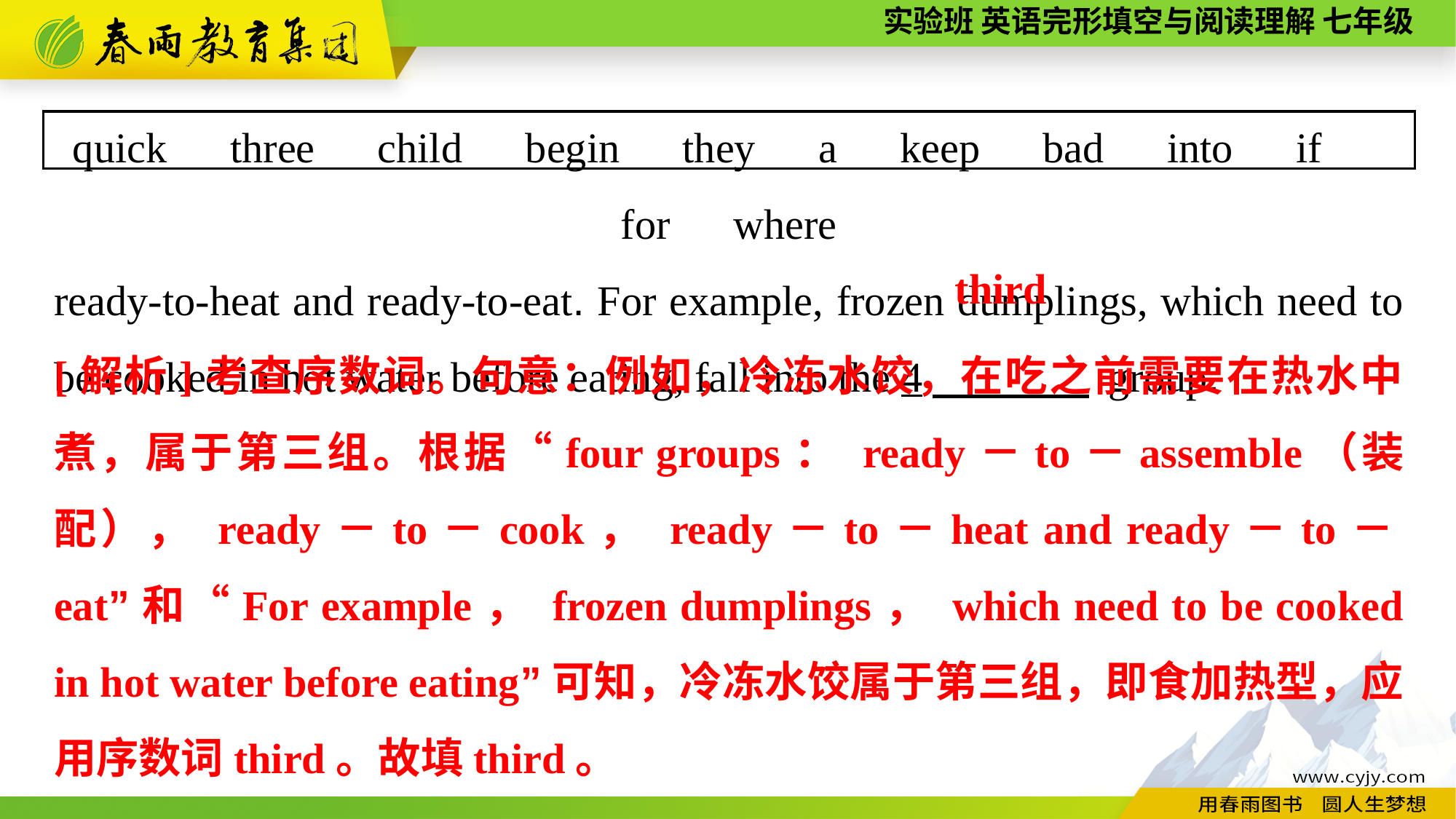

quick　three　child　begin　they　a　keep　bad　into　if　for　where
ready-to-heat and ready-to-eat. For example, frozen dumplings, which need to be cooked in hot water before eating, fall into the 4　             group.

third
[解析]考查序数词。句意：例如，冷冻水饺，在吃之前需要在热水中煮，属于第三组。根据“four groups： ready－to－assemble（装配）， ready－to－cook， ready－to－heat and ready－to－eat”和“For example， frozen dumplings， which need to be cooked in hot water before eating”可知，冷冻水饺属于第三组，即食加热型，应用序数词third。故填third。